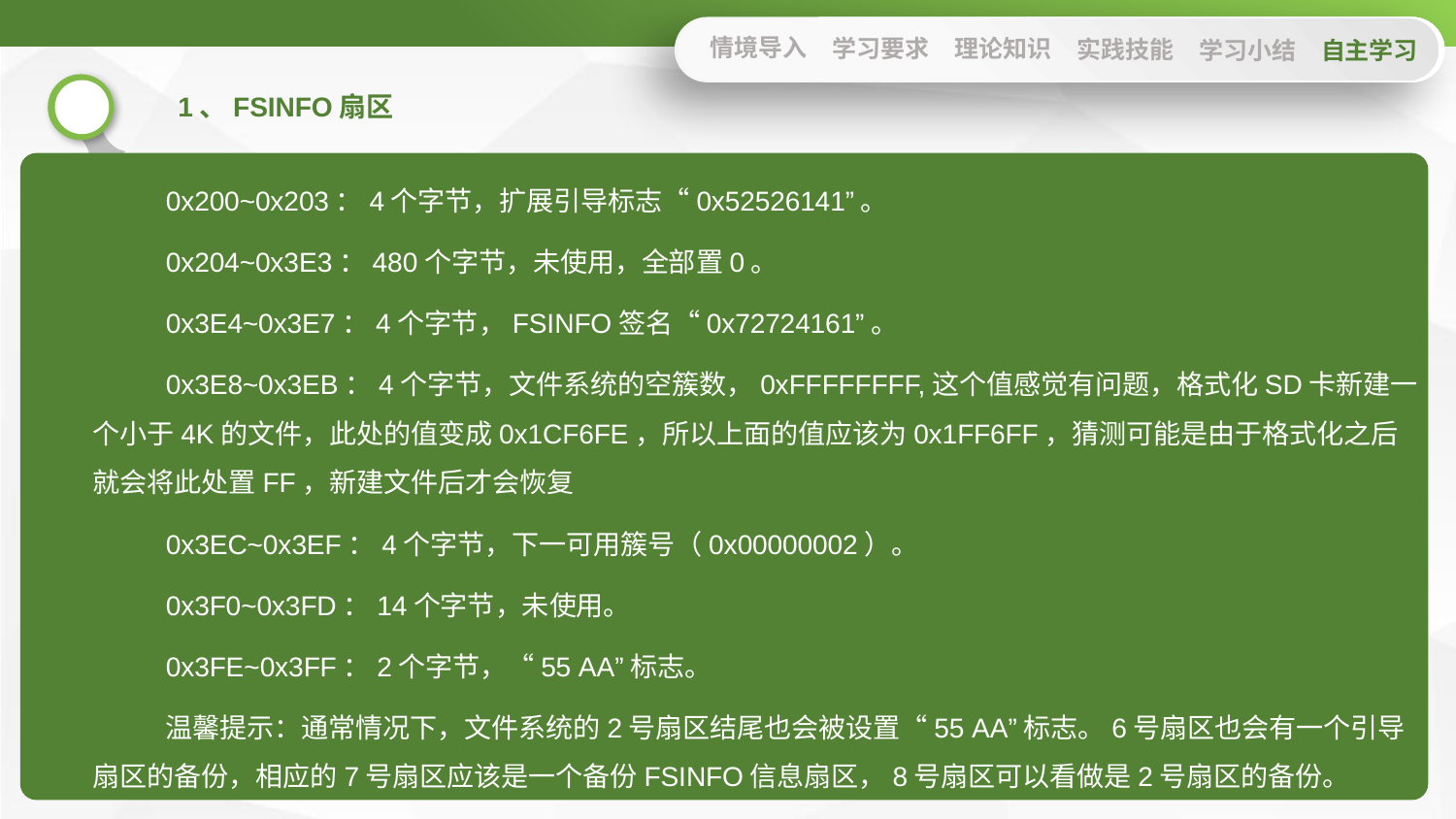

情境导入
学习要求
理论知识
实践技能
学习小结
自主学习
1、FSINFO扇区
0x200~0x203：4个字节，扩展引导标志“0x52526141”。
0x204~0x3E3：480个字节，未使用，全部置0。
0x3E4~0x3E7：4个字节，FSINFO签名“0x72724161”。
0x3E8~0x3EB：4个字节，文件系统的空簇数，0xFFFFFFFF,这个值感觉有问题，格式化SD卡新建一个小于4K的文件，此处的值变成0x1CF6FE，所以上面的值应该为0x1FF6FF，猜测可能是由于格式化之后就会将此处置FF，新建文件后才会恢复
0x3EC~0x3EF：4个字节，下一可用簇号（0x00000002）。
0x3F0~0x3FD：14个字节，未使用。
0x3FE~0x3FF：2个字节，“55 AA”标志。
温馨提示：通常情况下，文件系统的2号扇区结尾也会被设置“55 AA”标志。6号扇区也会有一个引导扇区的备份，相应的7号扇区应该是一个备份FSINFO信息扇区，8号扇区可以看做是2号扇区的备份。